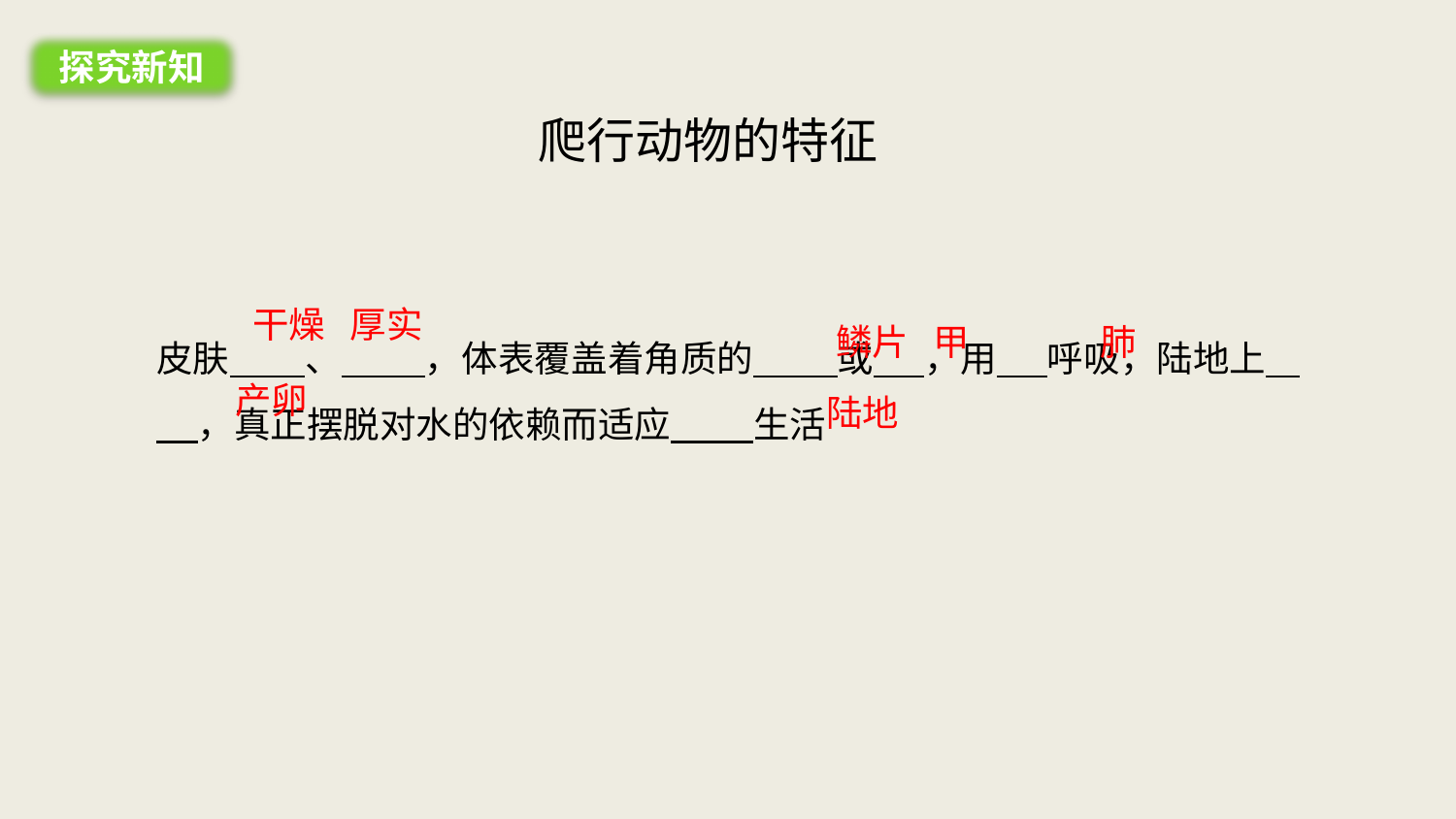

探究新知
爬行动物的特征
干燥   厚实
皮肤         、          ，体表覆盖着角质的          或      ，用      呼吸，陆地上          ，真正摆脱对水的依赖而适应          生活
鳞片   甲
肺
产卵
陆地